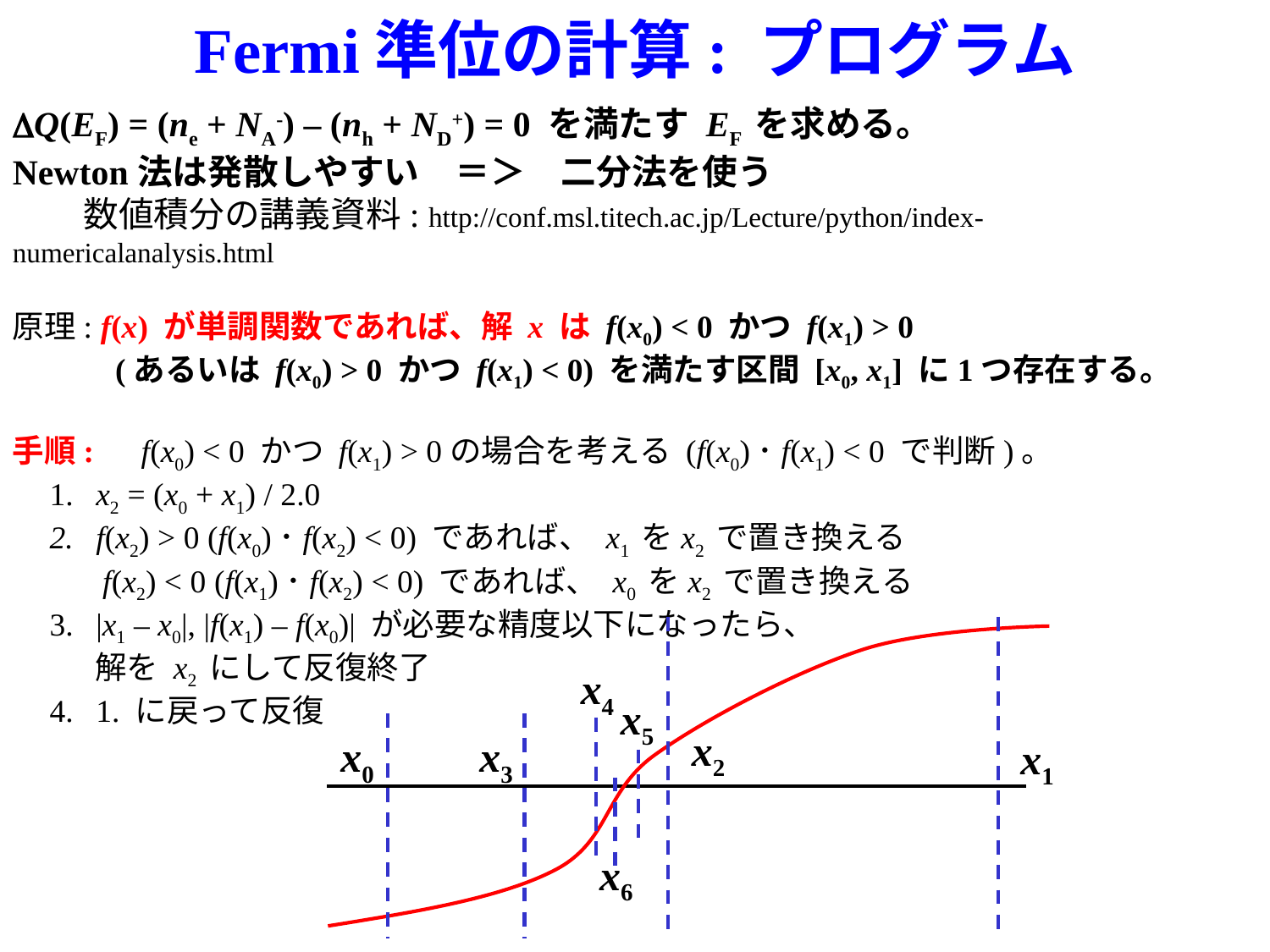

# Fermi準位の計算: プログラム
ΔQ(EF) = (ne + NA-) – (nh + ND+) = 0 を満たす EF を求める。
Newton法は発散しやすい　＝＞　二分法を使う
　　数値積分の講義資料: http://conf.msl.titech.ac.jp/Lecture/python/index-numericalanalysis.html

原理: f(x) が単調関数であれば、解 x は f(x0) < 0 かつ f(x1) > 0
　　　(あるいは f(x0) > 0 かつ f(x1) < 0) を満たす区間 [x0, x1] に1つ存在する。

手順:　f(x0) < 0 かつ f(x1) > 0の場合を考える (f(x0)･f(x1) < 0 で判断)。
 x2 = (x0 + x1) / 2.0
 f(x2) > 0 (f(x0)･f(x2) < 0) であれば、 x1 をx2 で置き換える
 f(x2) < 0 (f(x1)･f(x2) < 0) であれば、 x0 をx2 で置き換える
 |x1 – x0|, |f(x1) – f(x0)| が必要な精度以下になったら、
 解を x2 にして反復終了
 1. に戻って反復

x4
x5
x2
     x3
x0
x1
x6